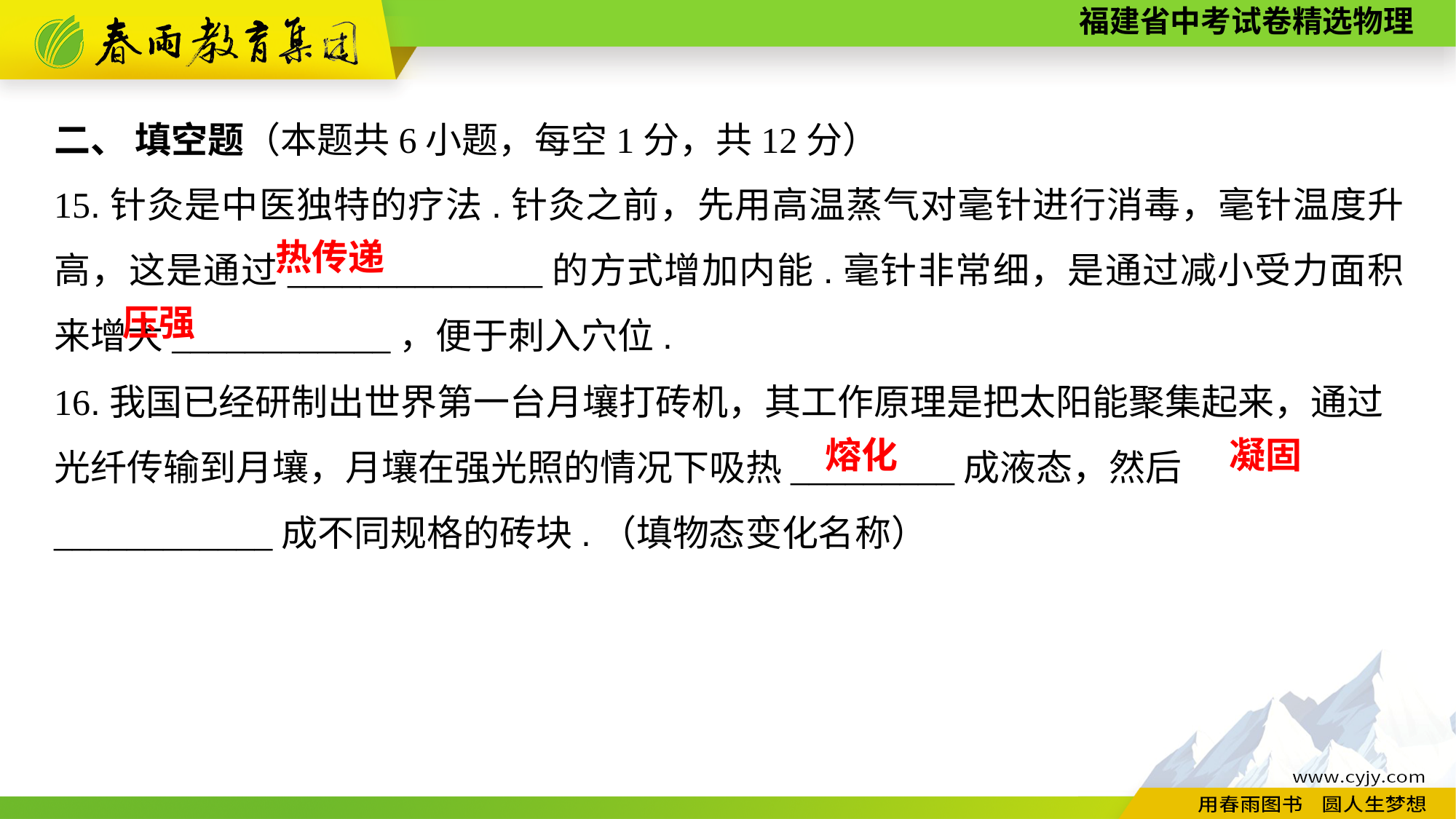

二、 填空题（本题共6小题，每空1分，共12分）
15.针灸是中医独特的疗法.针灸之前，先用高温蒸气对毫针进行消毒，毫针温度升高，这是通过______________的方式增加内能.毫针非常细，是通过减小受力面积来增大____________，便于刺入穴位.
16.我国已经研制出世界第一台月壤打砖机，其工作原理是把太阳能聚集起来，通过光纤传输到月壤，月壤在强光照的情况下吸热_________成液态，然后____________成不同规格的砖块.（填物态变化名称）
热传递
　压强
熔化
凝固